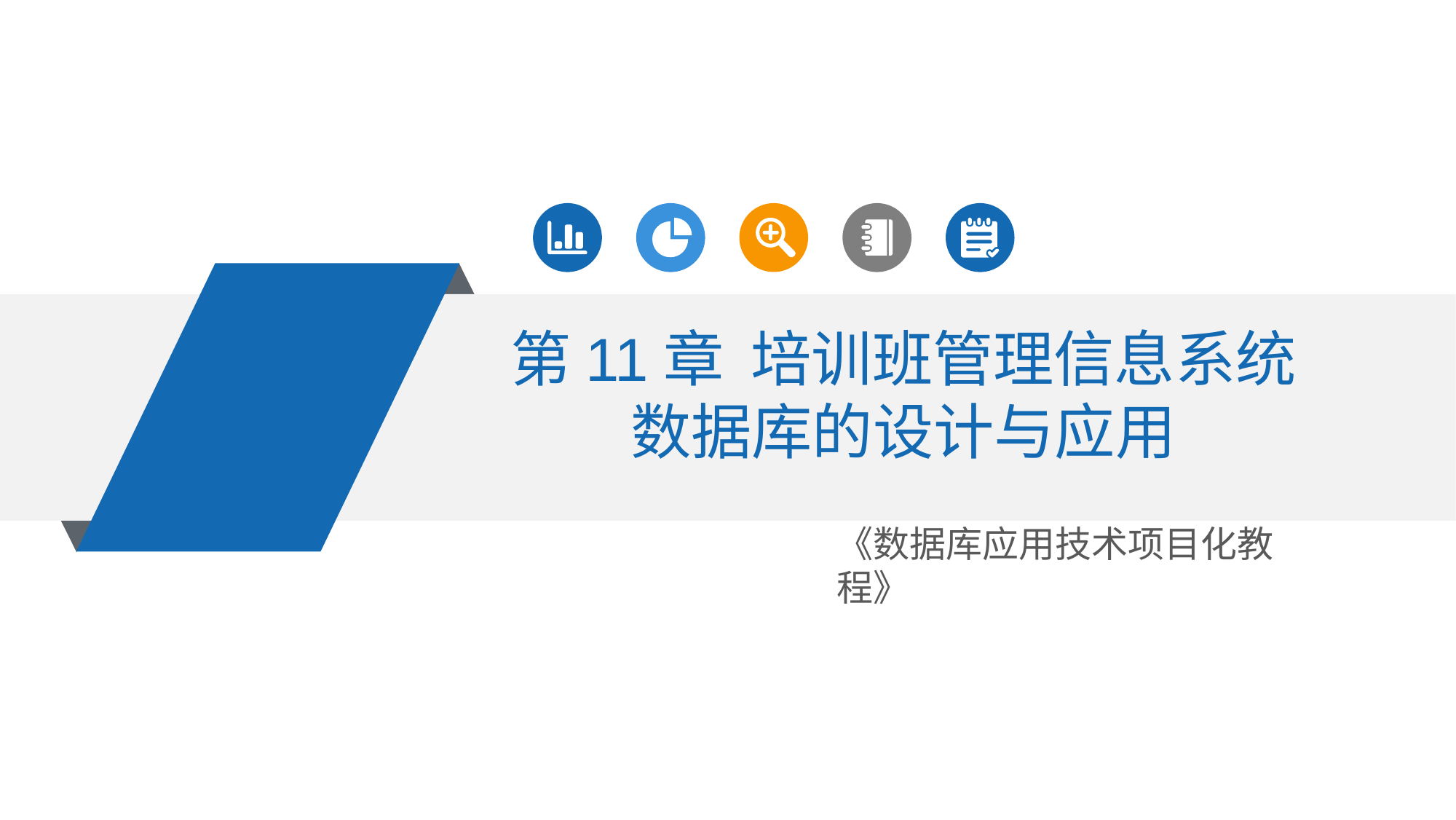

第11章  培训班管理信息系统
数据库的设计与应用
《数据库应用技术项目化教程》